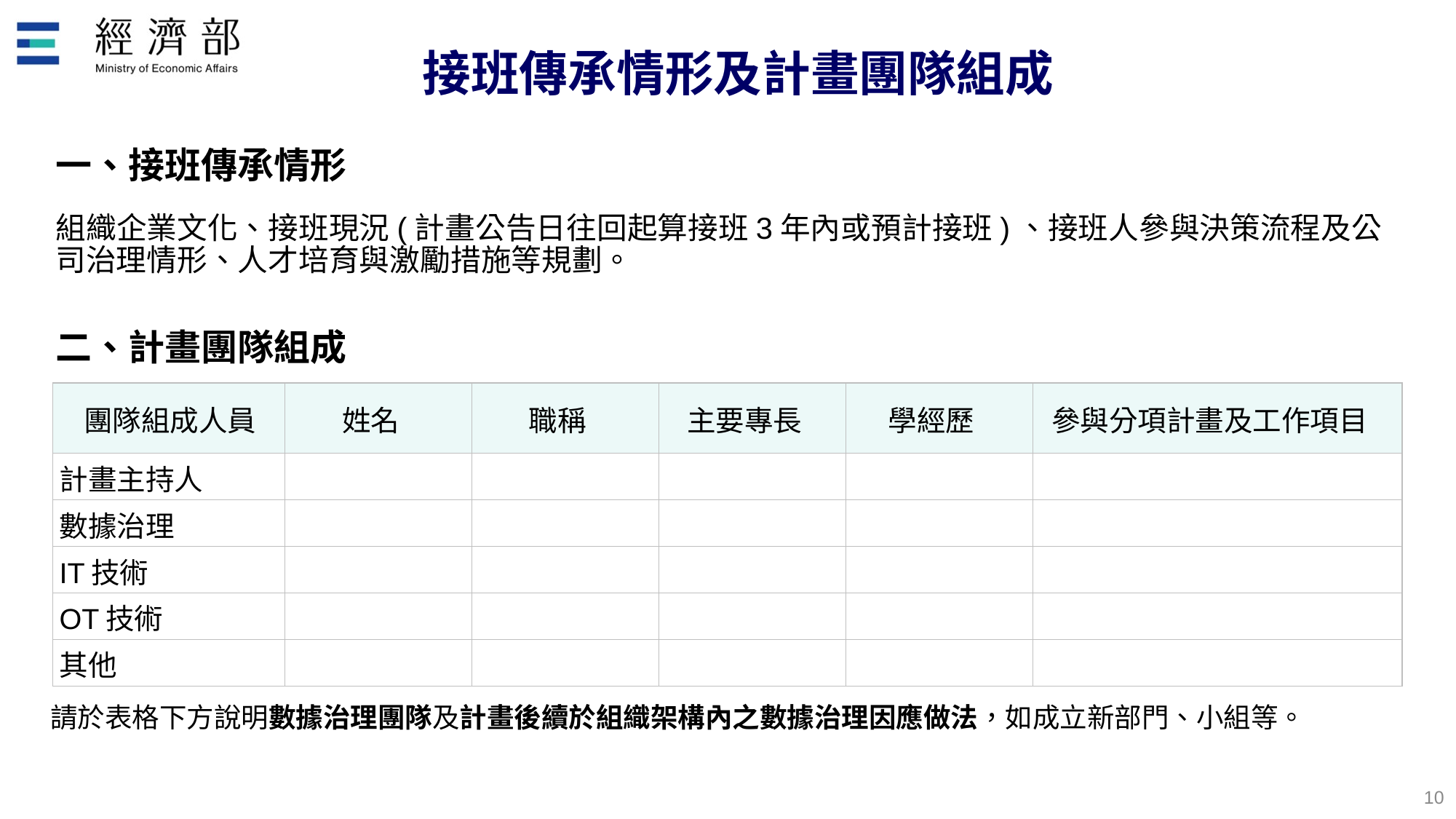

接班傳承情形及計畫團隊組成
一、接班傳承情形
組織企業文化、接班現況(計畫公告日往回起算接班3年內或預計接班)、接班人參與決策流程及公司治理情形、人才培育與激勵措施等規劃。

二、計畫團隊組成
| 團隊組成人員 | 姓名 | 職稱 | 主要專長 | 學經歷 | 參與分項計畫及工作項目 |
| --- | --- | --- | --- | --- | --- |
| 計畫主持人 |  |  |  |  |  |
| 數據治理 |  |  |  |  |  |
| IT技術 |  |  |  |  |  |
| OT技術 |  |  |  |  |  |
| 其他 |  |  |  |  |  |
請於表格下方說明數據治理團隊及計畫後續於組織架構內之數據治理因應做法，如成立新部門、小組等。
10
新商模營收目標
11